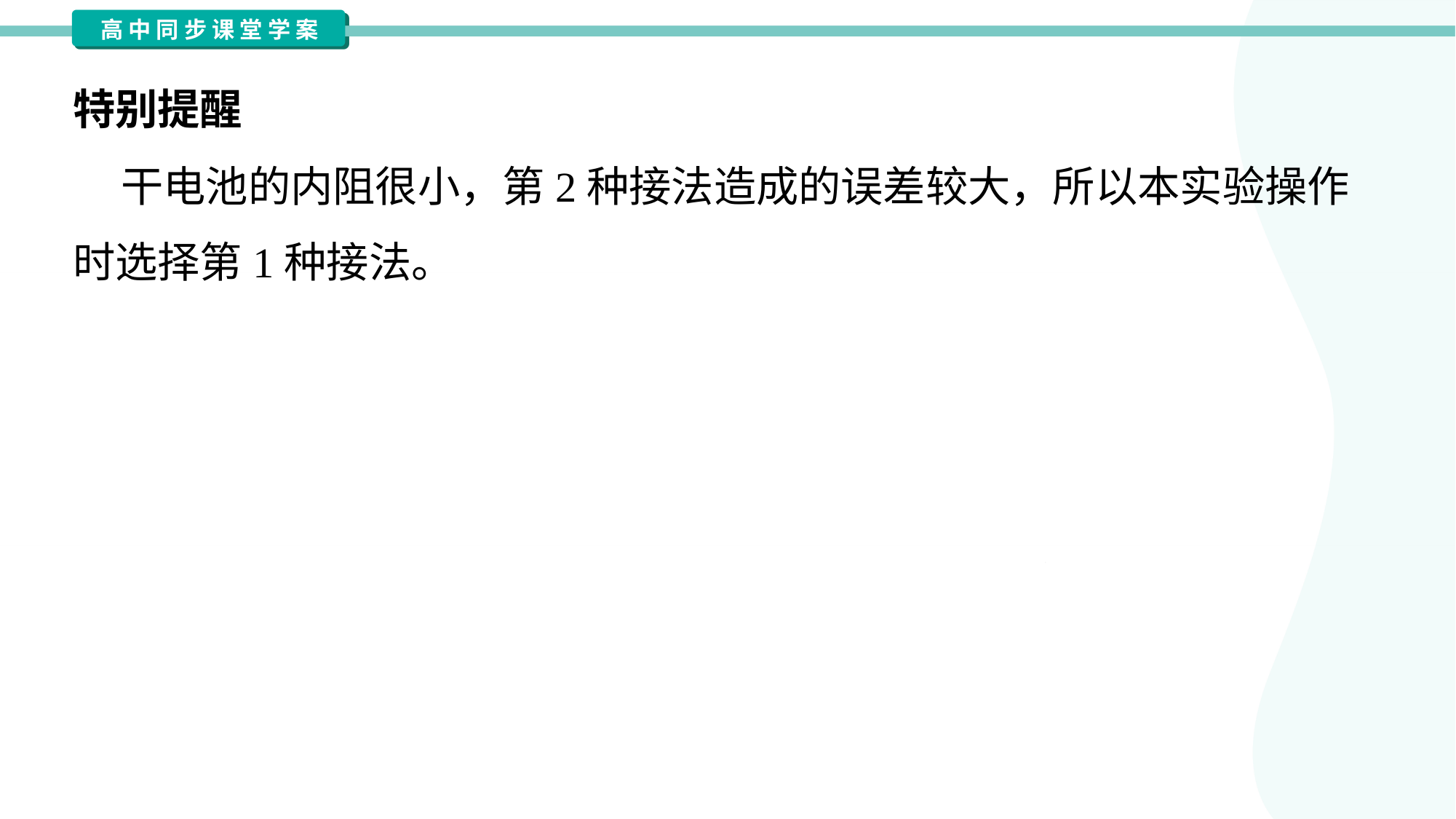

特别提醒
    干电池的内阻很小，第2种接法造成的误差较大，所以本实验操作
时选择第1种接法。